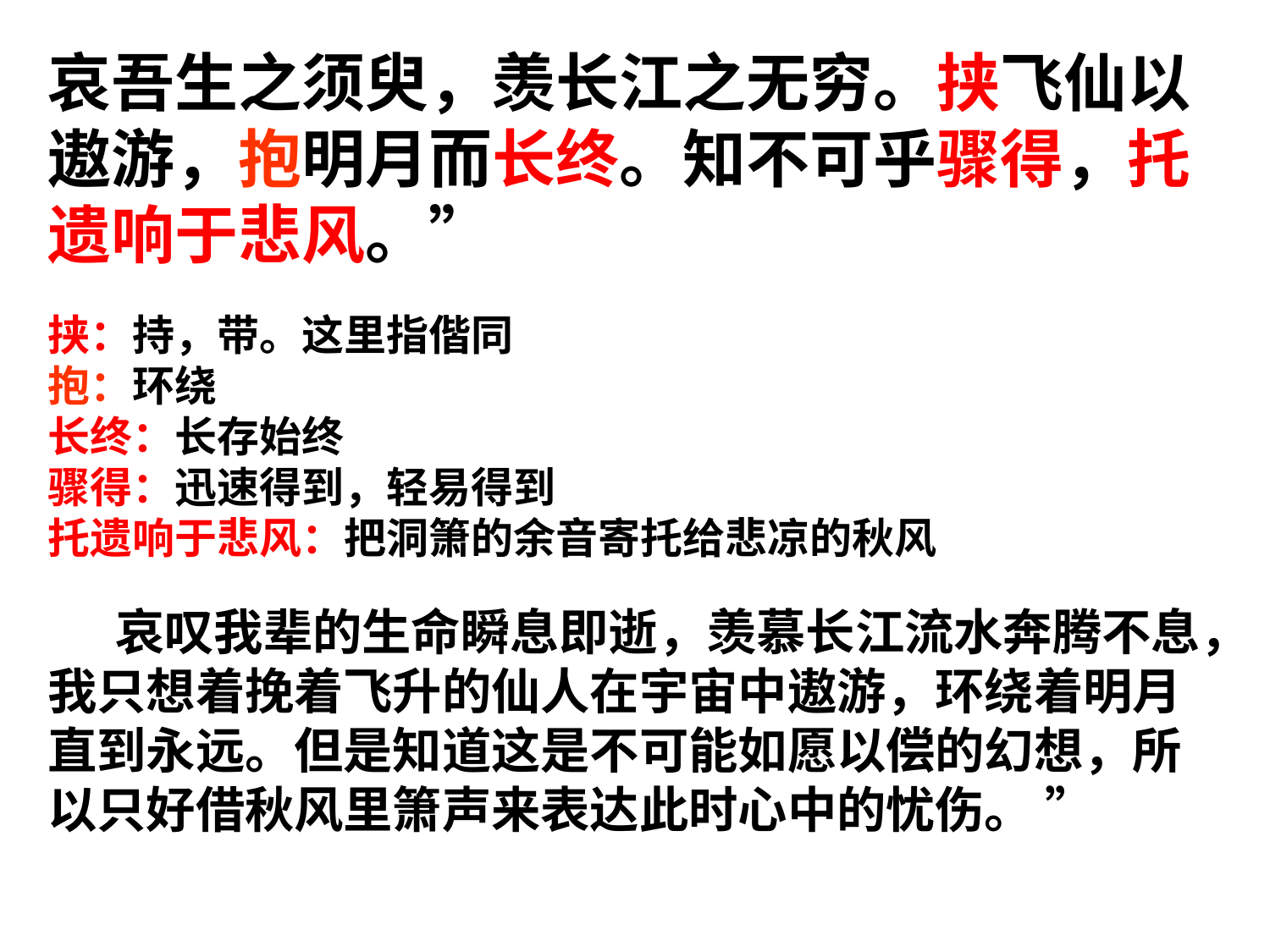

哀吾生之须臾，羡长江之无穷。挟飞仙以遨游，抱明月而长终。知不可乎骤得，托遗响于悲风。”

挟：持，带。这里指偕同
抱：环绕
长终：长存始终
骤得：迅速得到，轻易得到
托遗响于悲风：把洞箫的余音寄托给悲凉的秋风

     哀叹我辈的生命瞬息即逝，羡慕长江流水奔腾不息，我只想着挽着飞升的仙人在宇宙中遨游，环绕着明月直到永远。但是知道这是不可能如愿以偿的幻想，所以只好借秋风里箫声来表达此时心中的忧伤。 ”